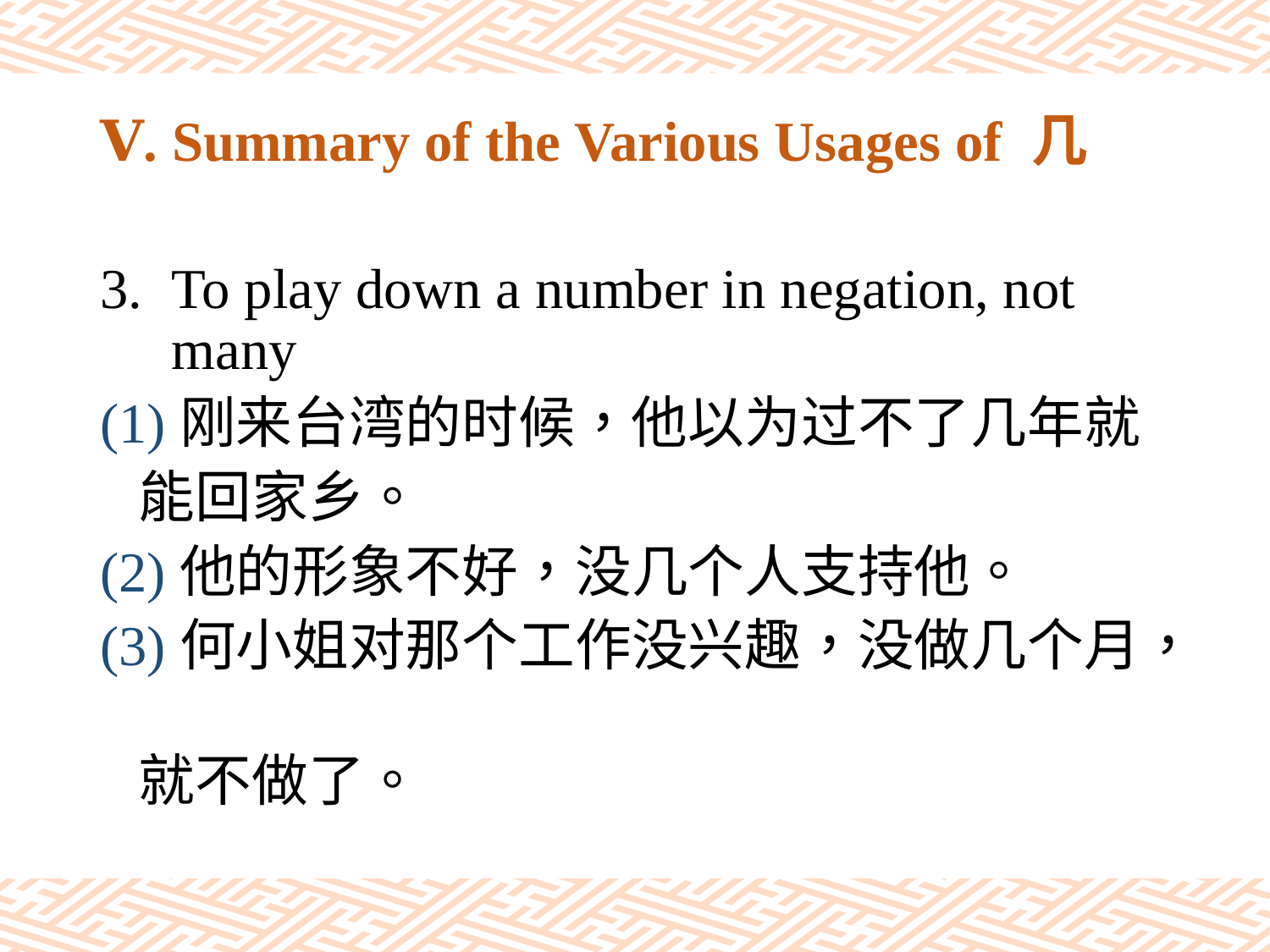

# Ⅴ. Summary of the Various Usages of 几
To play down a number in negation, not many
(1)刚来台湾的时候，他以为过不了几年就
  能回家乡。
(2)他的形象不好，没几个人支持他。
(3)何小姐对那个工作没兴趣，没做几个月，
  就不做了。